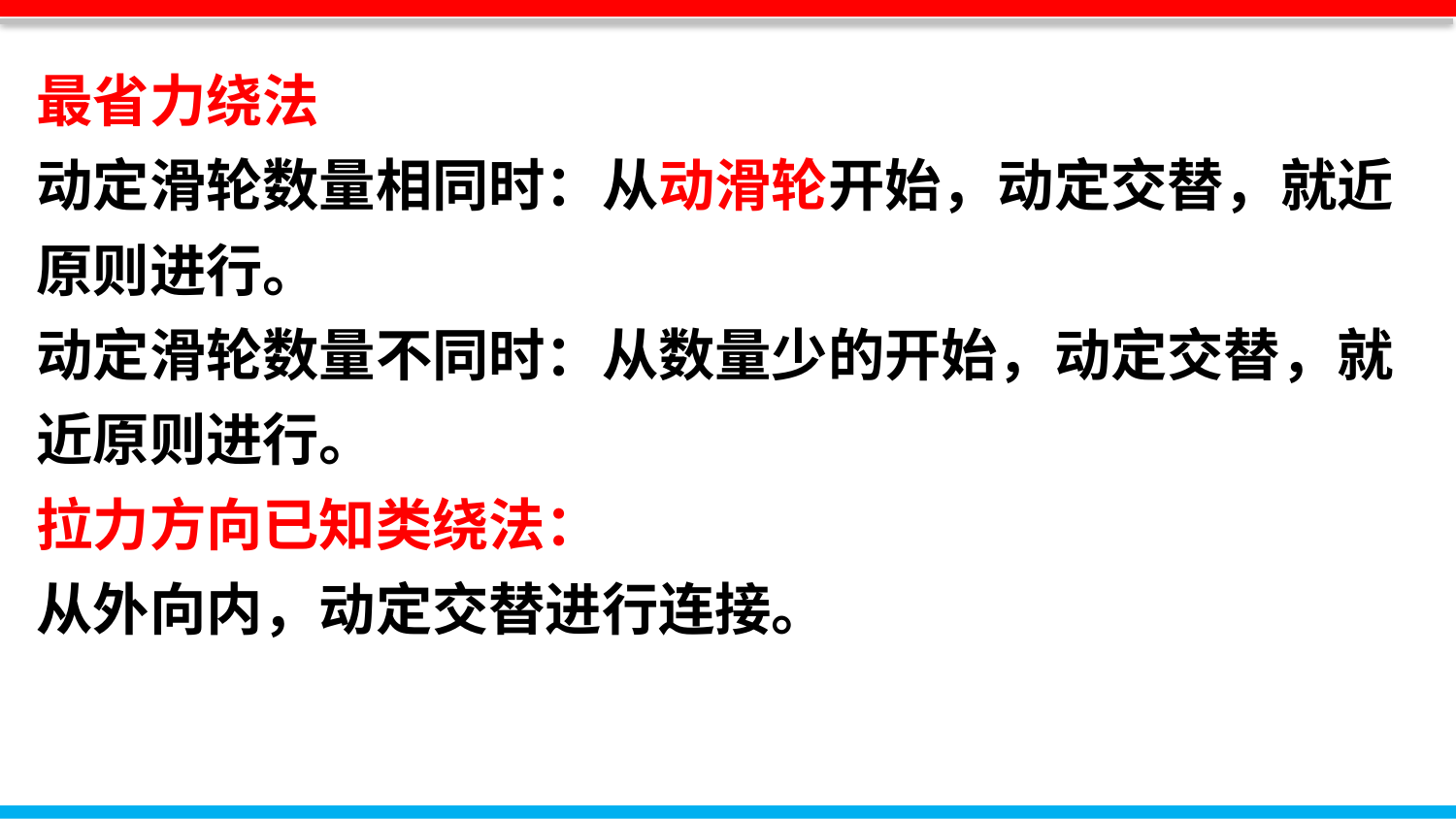

最省力绕法
动定滑轮数量相同时：从动滑轮开始，动定交替，就近原则进行。
动定滑轮数量不同时：从数量少的开始，动定交替，就近原则进行。
拉力方向已知类绕法：
从外向内，动定交替进行连接。